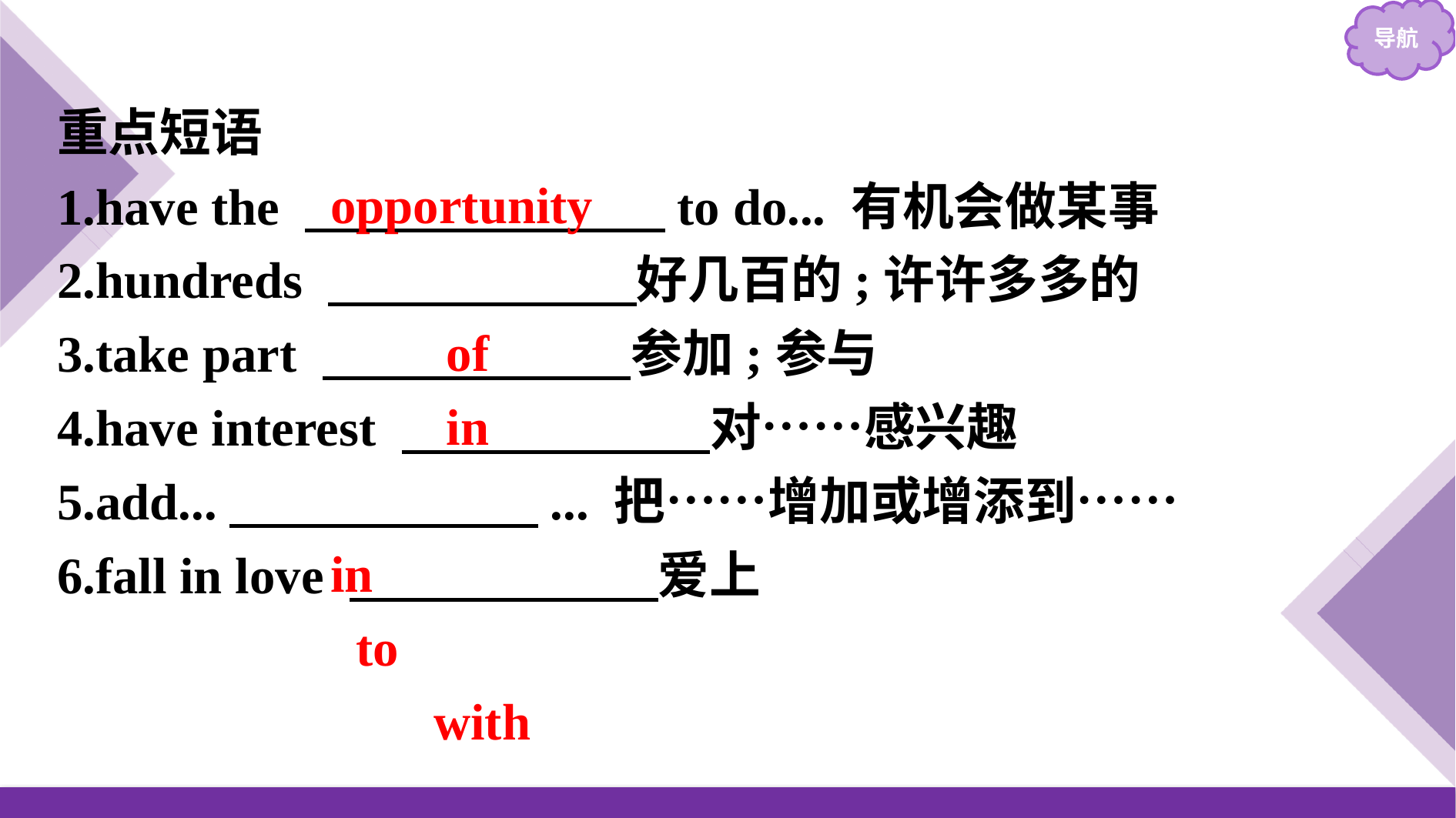

重点短语
1.have the 　　　　　　　to do... 有机会做某事
2.hundreds 　　　　　　好几百的;许许多多的
3.take part 　　　　　　参加;参与
4.have interest 　　　　　　对……感兴趣
5.add...　　　　　　... 把……增加或增添到……
6.fall in love 　　　　　　爱上
opportunity
         of
         in
               in
  to
        with